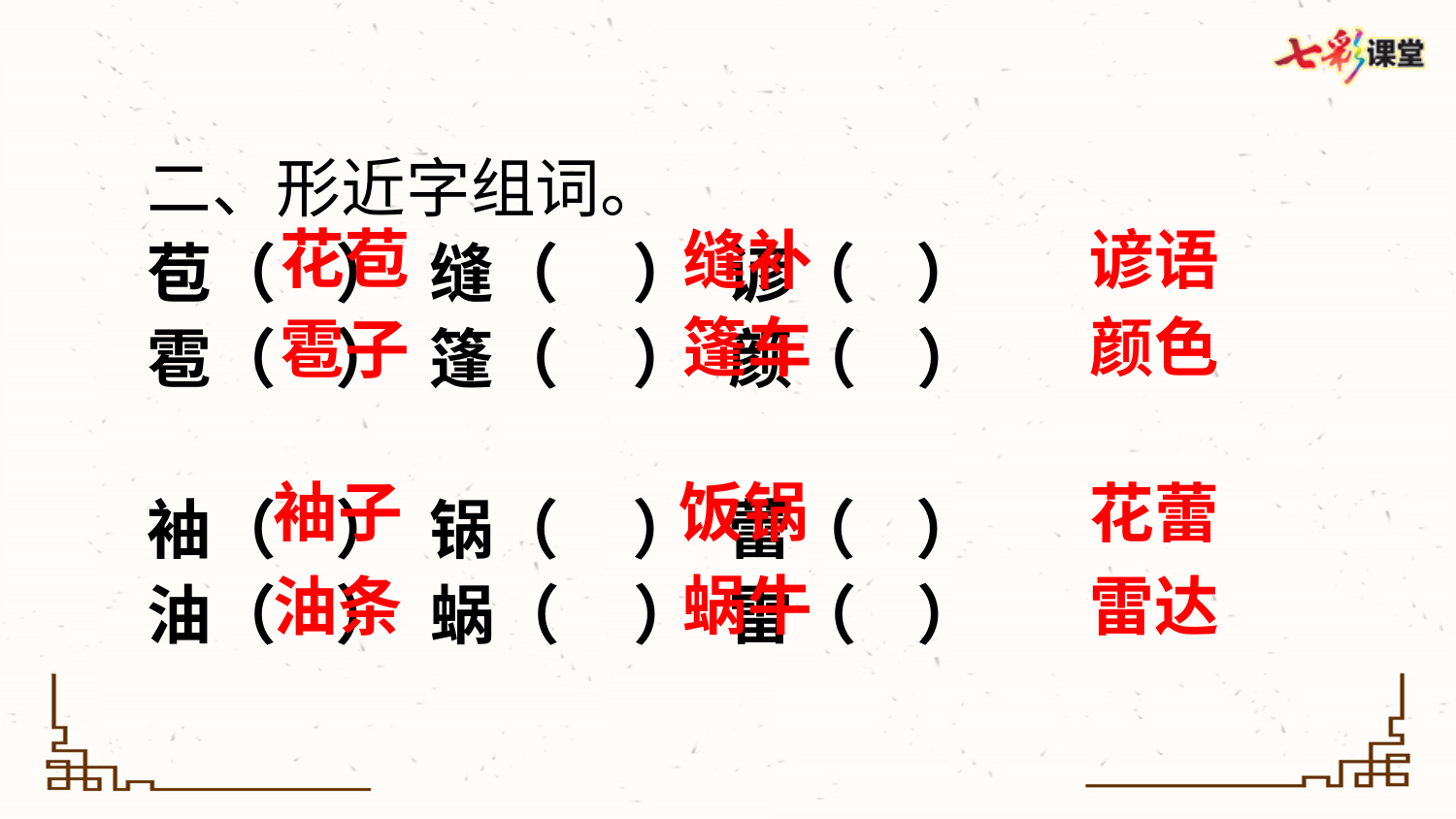

二、形近字组词。
苞（    ）  缝（     ）  谚（    ）
雹（    ）  篷（     ）  颜（    ）

袖（    ）  锅（     ）  蕾（    ）
油（    ）  蜗（     ）  雷（    ）
花苞
缝补
谚语
篷车
颜色
雹子
袖子
饭锅
花蕾
蜗牛
油条
雷达